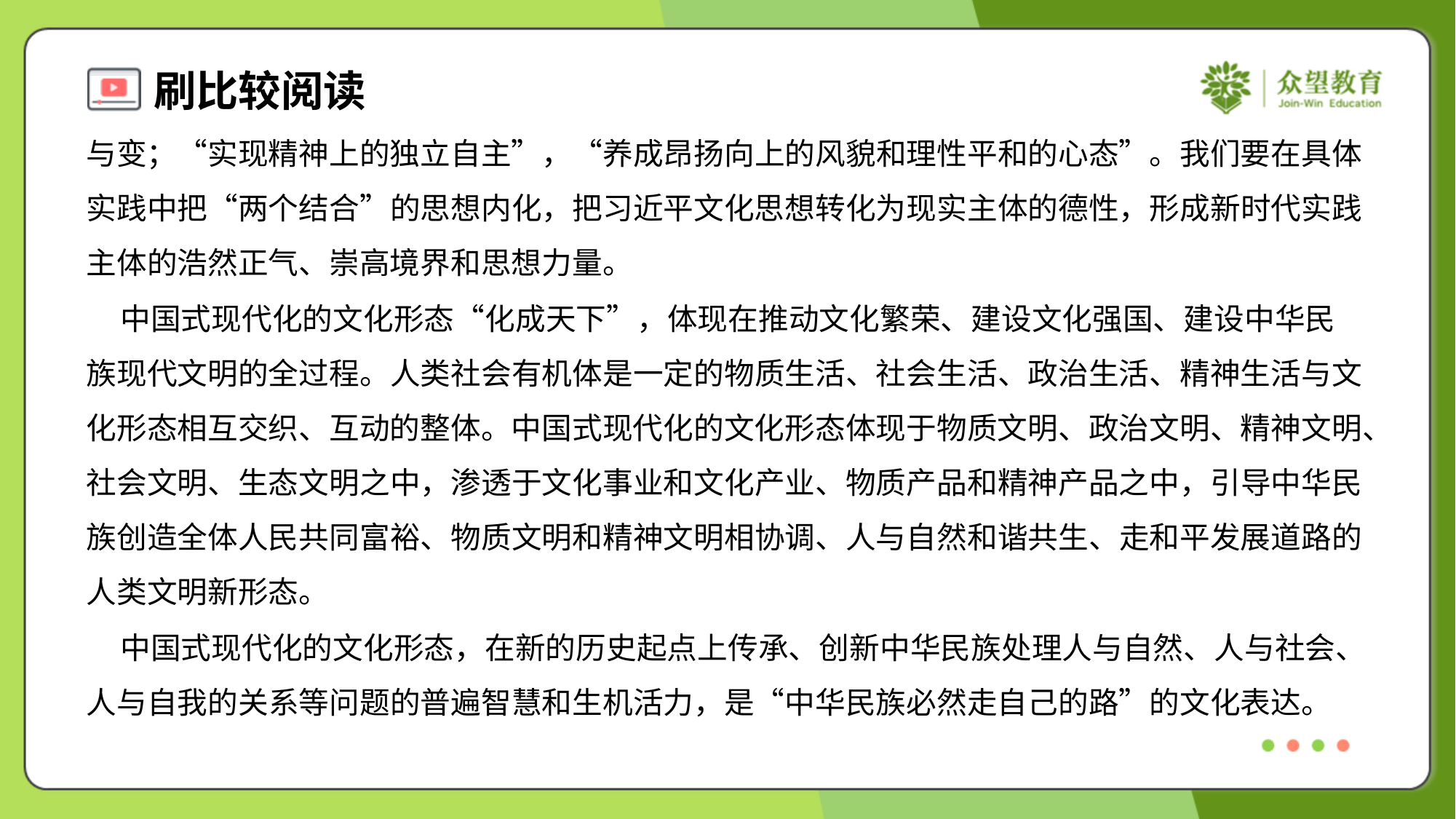

与变；“实现精神上的独立自主”，“养成昂扬向上的风貌和理性平和的心态”。我们要在具体
实践中把“两个结合”的思想内化，把习近平文化思想转化为现实主体的德性，形成新时代实践
主体的浩然正气、崇高境界和思想力量。
    中国式现代化的文化形态“化成天下”，体现在推动文化繁荣、建设文化强国、建设中华民
族现代文明的全过程。人类社会有机体是一定的物质生活、社会生活、政治生活、精神生活与文
化形态相互交织、互动的整体。中国式现代化的文化形态体现于物质文明、政治文明、精神文明、
社会文明、生态文明之中，渗透于文化事业和文化产业、物质产品和精神产品之中，引导中华民
族创造全体人民共同富裕、物质文明和精神文明相协调、人与自然和谐共生、走和平发展道路的
人类文明新形态。
    中国式现代化的文化形态，在新的历史起点上传承、创新中华民族处理人与自然、人与社会、
人与自我的关系等问题的普遍智慧和生机活力，是“中华民族必然走自己的路”的文化表达。